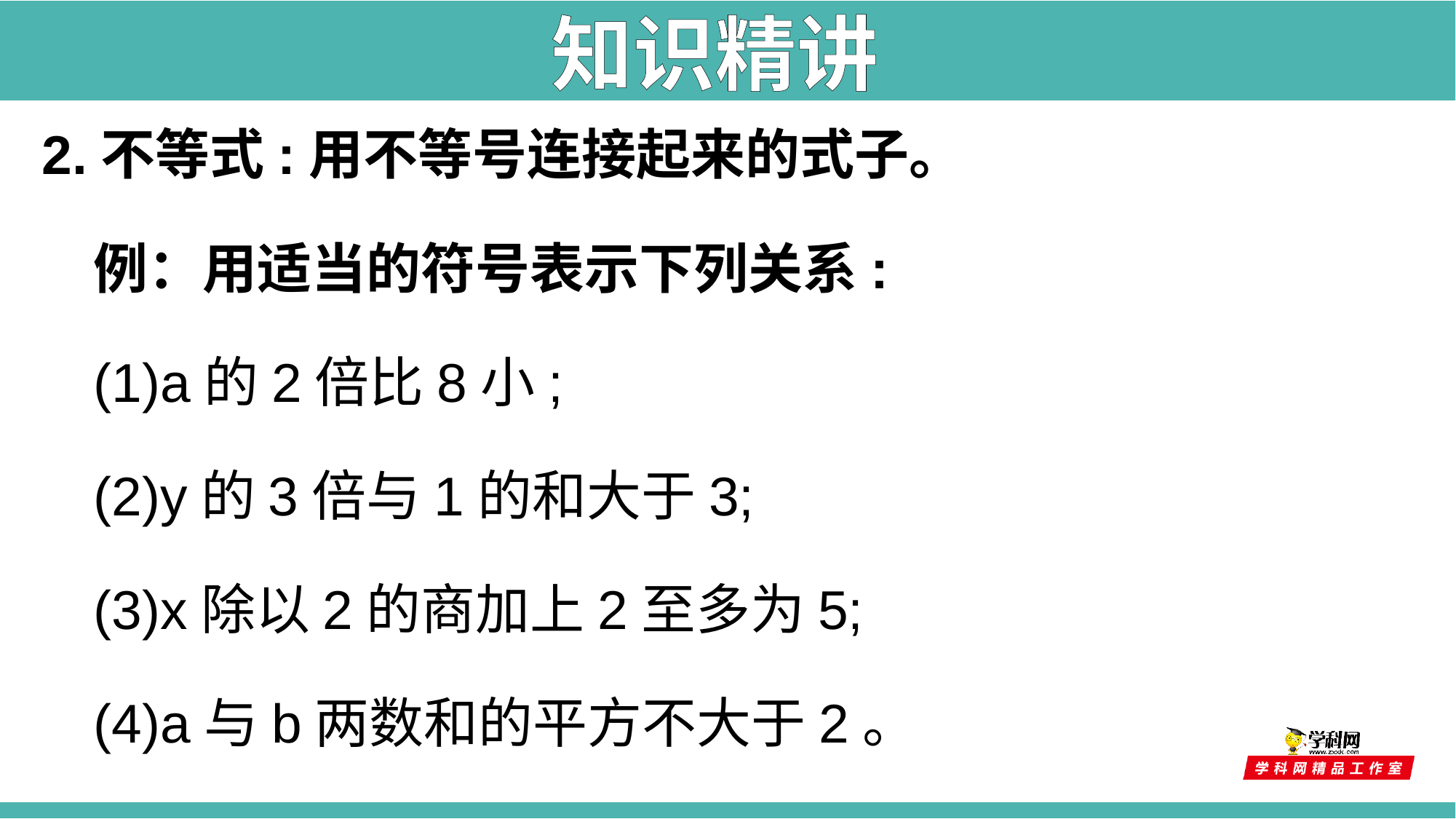

知识精讲
2.不等式:用不等号连接起来的式子。
例：用适当的符号表示下列关系:
(1)a的2倍比8小;
(2)y的3倍与1的和大于3;
(3)x除以2的商加上2至多为5;
(4)a与b两数和的平方不大于2。